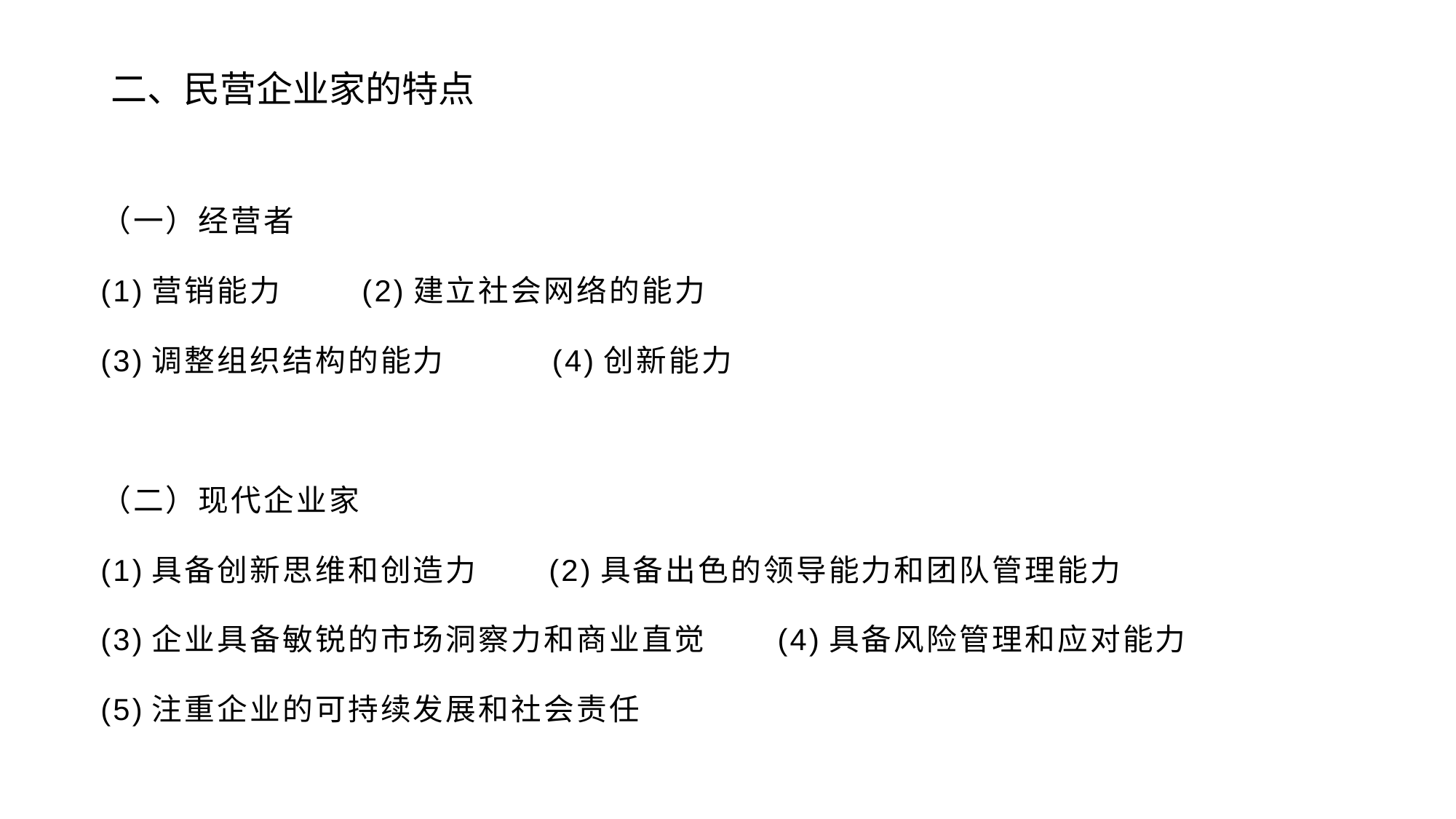

# 二、民营企业家的特点
（一）经营者
(1)营销能力        (2)建立社会网络的能力
(3)调整组织结构的能力           (4)创新能力

（二）现代企业家
(1)具备创新思维和创造力       (2)具备出色的领导能力和团队管理能力
(3)企业具备敏锐的市场洞察力和商业直觉       (4)具备风险管理和应对能力
(5)注重企业的可持续发展和社会责任